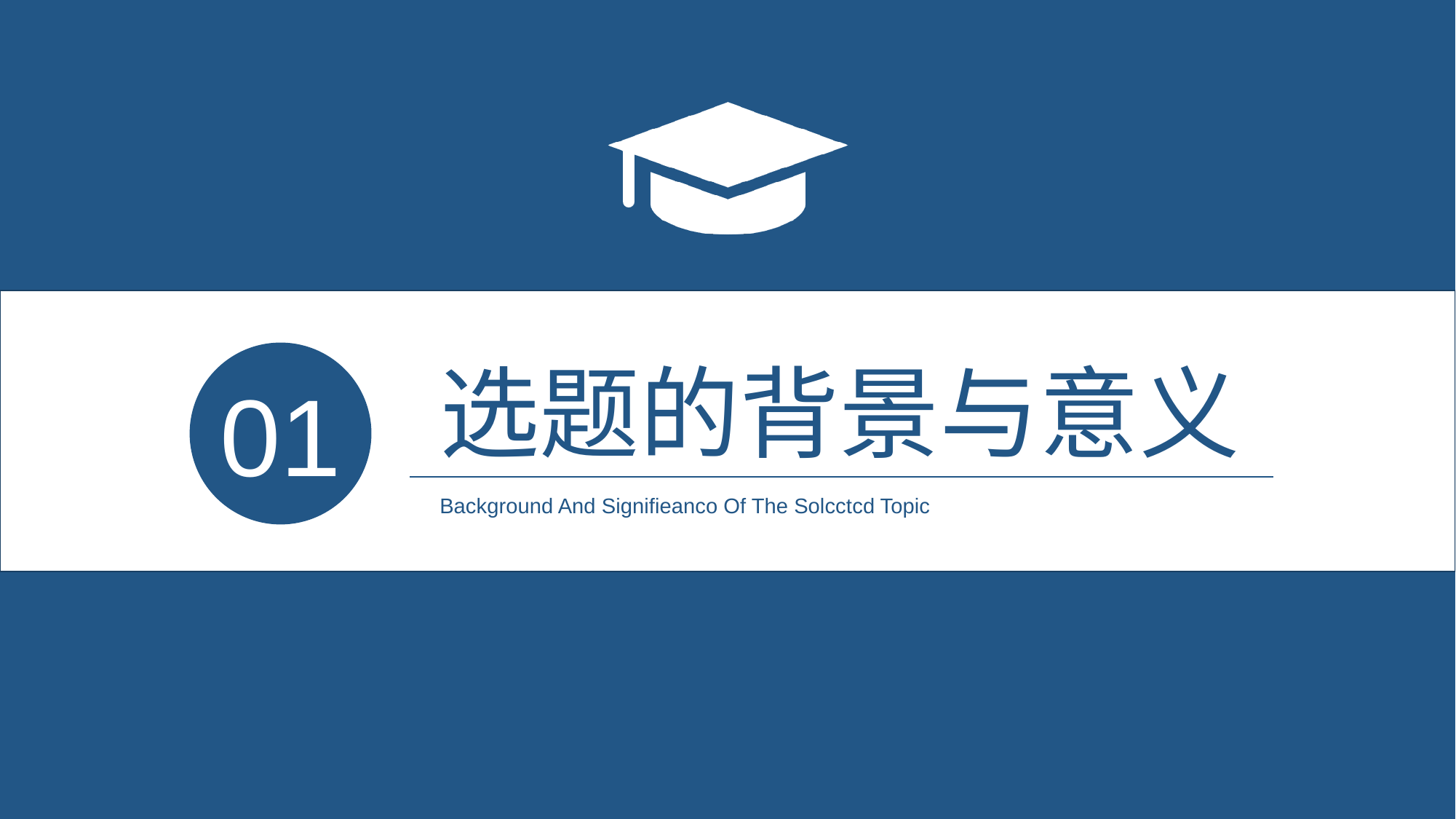

01
选题的背景与意义
Background And Signifieanco Of The Solcctcd Topic